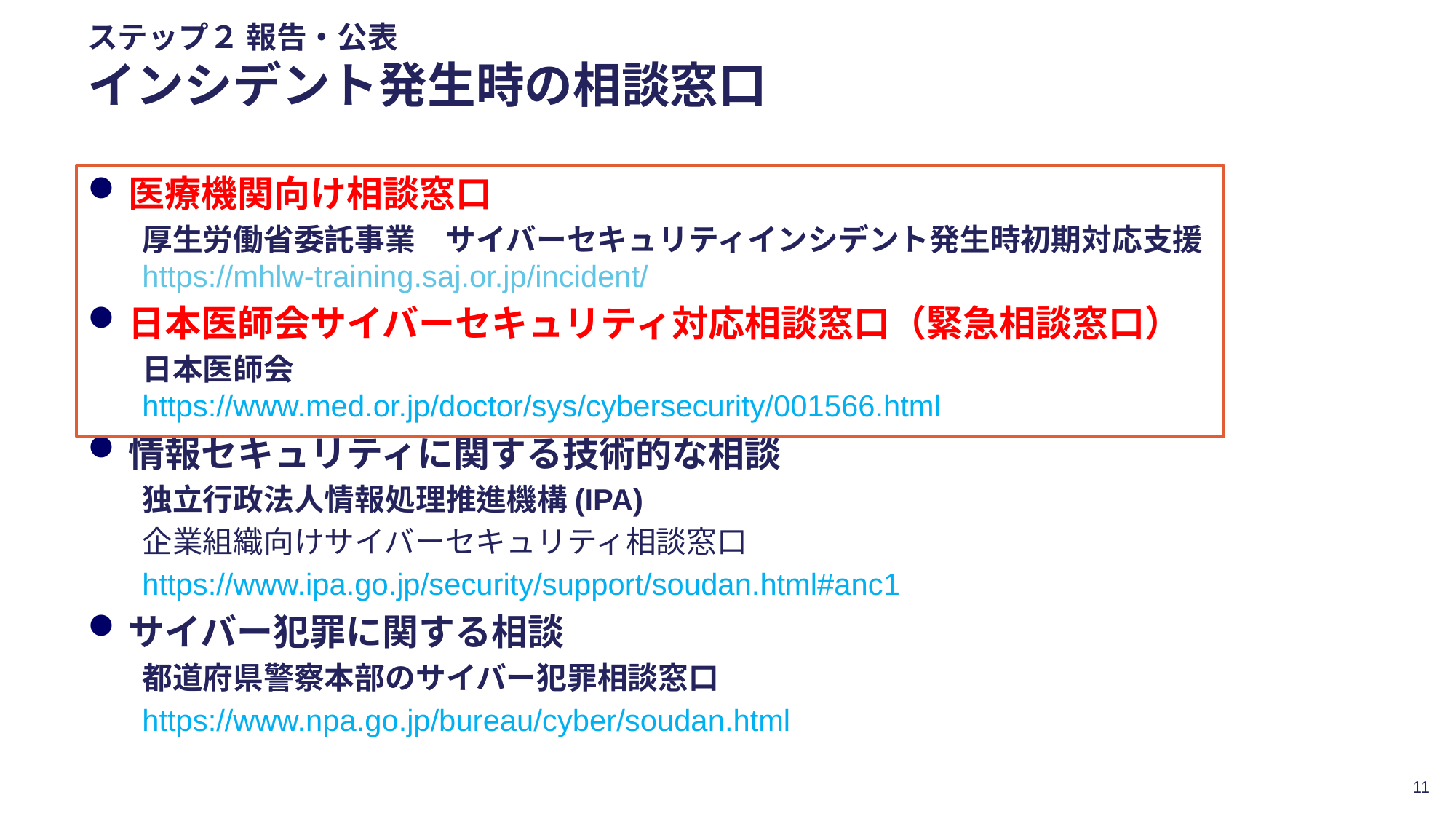

# ステップ２ 報告・公表 インシデント発生時の相談窓口

医療機関向け相談窓口
厚生労働省委託事業　サイバーセキュリティインシデント発生時初期対応支援
https://mhlw-training.saj.or.jp/incident/
日本医師会サイバーセキュリティ対応相談窓口（緊急相談窓口）
日本医師会
https://www.med.or.jp/doctor/sys/cybersecurity/001566.html
情報セキュリティに関する技術的な相談
独立行政法人情報処理推進機構(IPA)
企業組織向けサイバーセキュリティ相談窓口
https://www.ipa.go.jp/security/support/soudan.html#anc1
サイバー犯罪に関する相談
都道府県警察本部のサイバー犯罪相談窓口
https://www.npa.go.jp/bureau/cyber/soudan.html
11